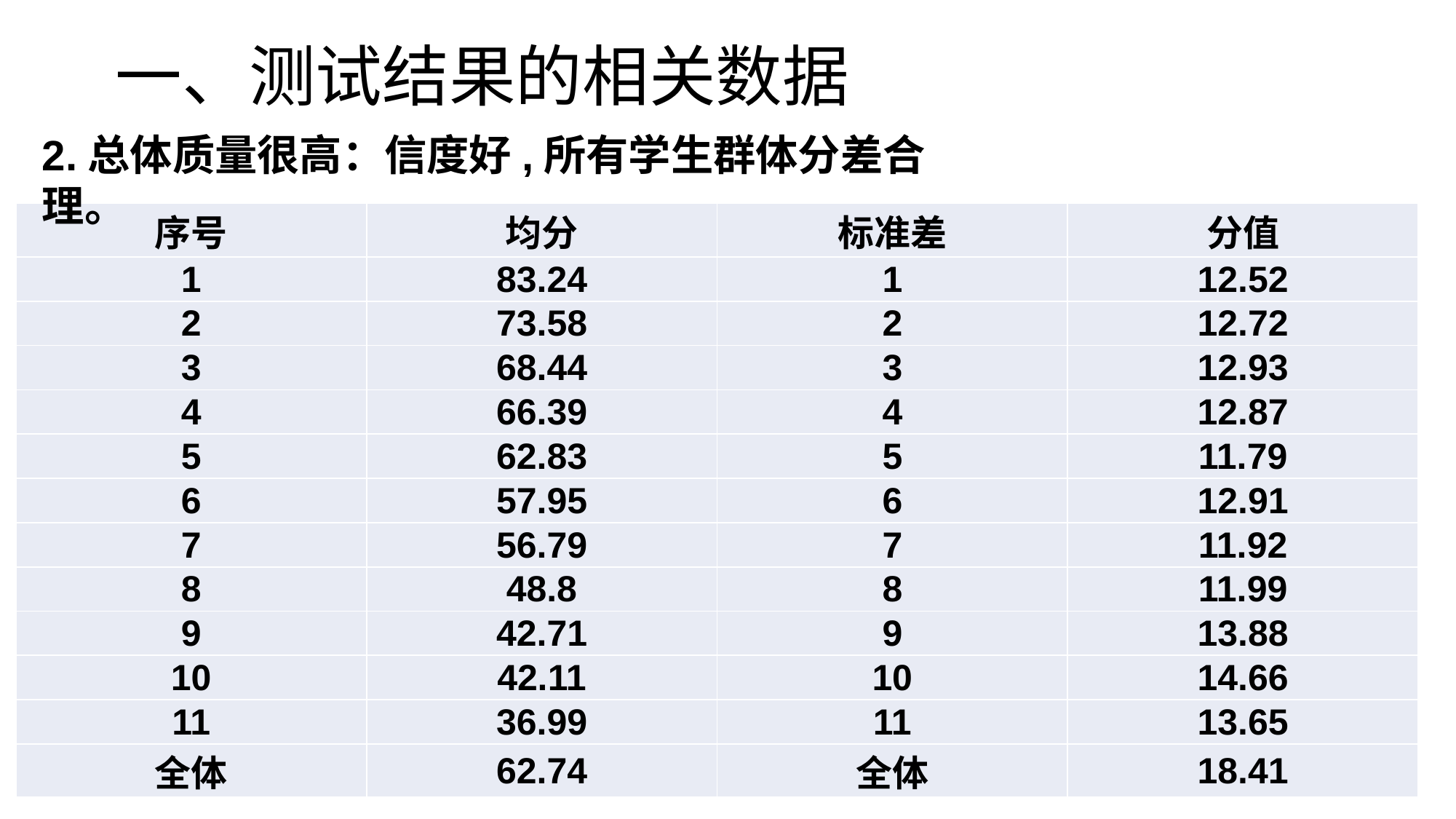

# 一、测试结果的相关数据
2.总体质量很高：信度好,所有学生群体分差合理。
| 序号 | 均分 | 标准差 | 分值 |
| --- | --- | --- | --- |
| 1 | 83.24 | 1 | 12.52 |
| 2 | 73.58 | 2 | 12.72 |
| 3 | 68.44 | 3 | 12.93 |
| 4 | 66.39 | 4 | 12.87 |
| 5 | 62.83 | 5 | 11.79 |
| 6 | 57.95 | 6 | 12.91 |
| 7 | 56.79 | 7 | 11.92 |
| 8 | 48.8 | 8 | 11.99 |
| 9 | 42.71 | 9 | 13.88 |
| 10 | 42.11 | 10 | 14.66 |
| 11 | 36.99 | 11 | 13.65 |
| 全体 | 62.74 | 全体 | 18.41 |